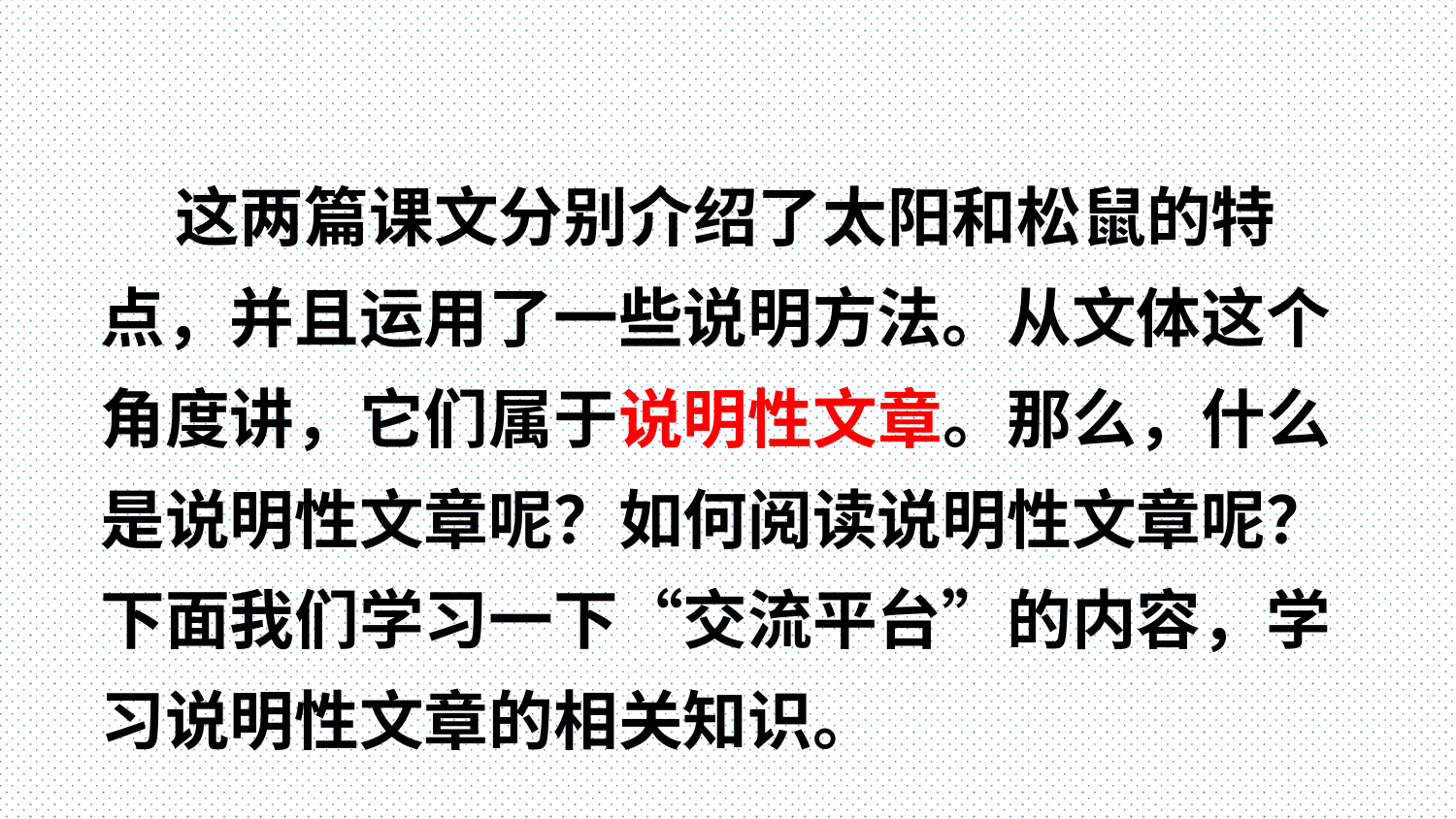

这两篇课文分别介绍了太阳和松鼠的特点，并且运用了一些说明方法。从文体这个角度讲，它们属于说明性文章。那么，什么是说明性文章呢？如何阅读说明性文章呢？下面我们学习一下“交流平台”的内容，学习说明性文章的相关知识。